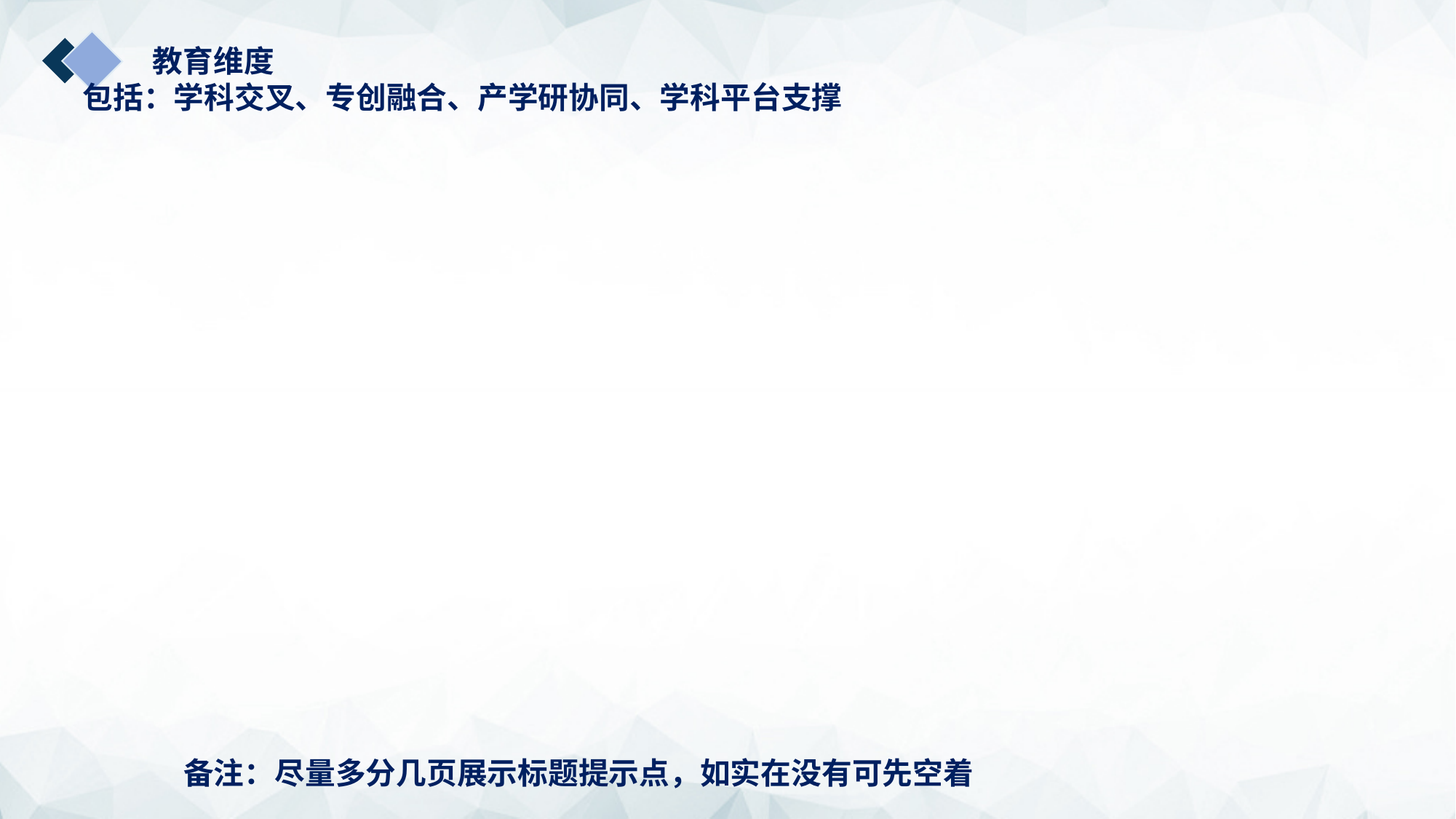

教育维度
                                                                       包括：学科交叉、专创融合、产学研协同、学科平台支撑

备注：尽量多分几页展示标题提示点，如实在没有可先空着